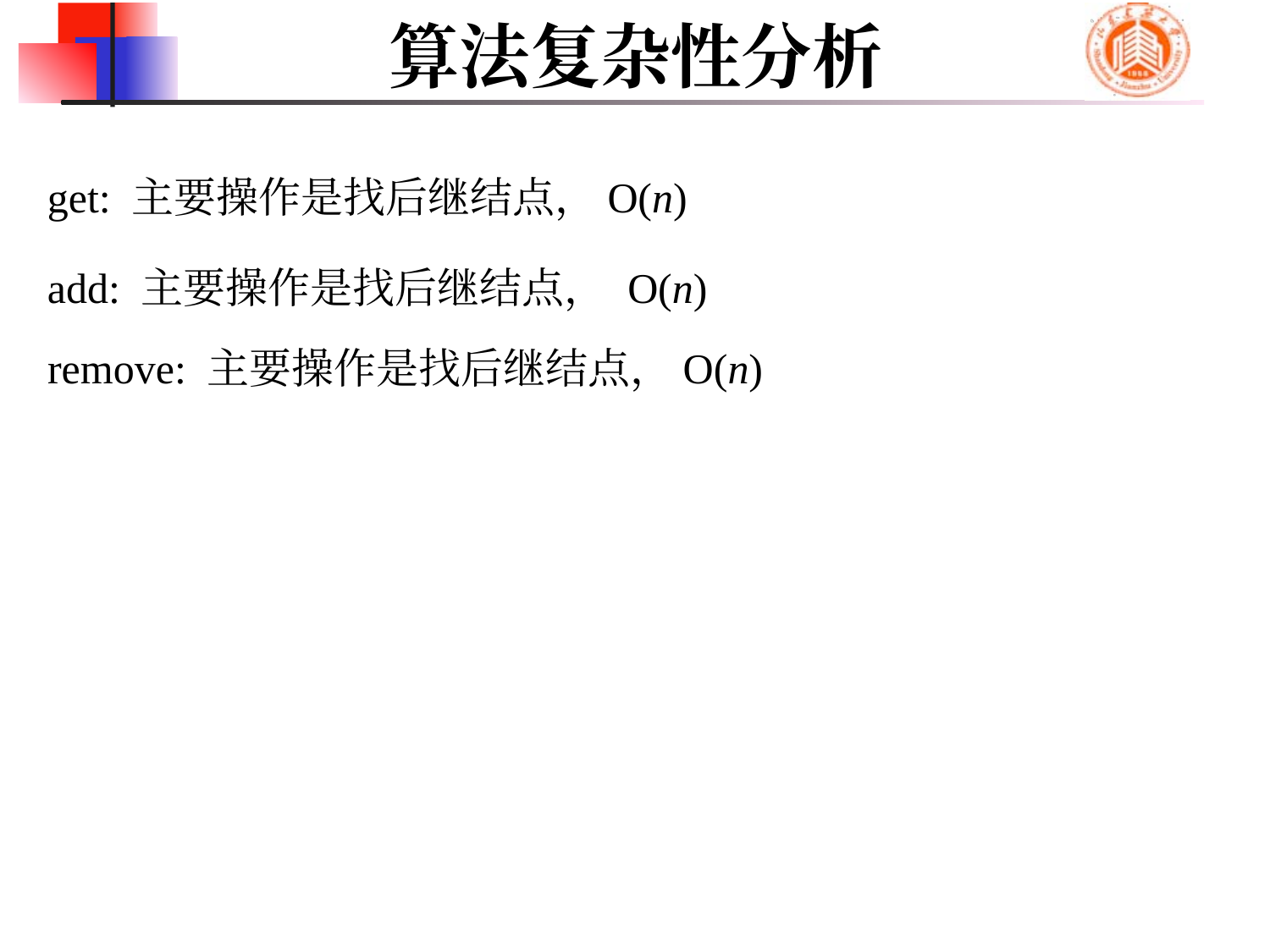

# 算法复杂性分析
get: 主要操作是找后继结点，O(n)
add: 主要操作是找后继结点， O(n)
remove: 主要操作是找后继结点，O(n)